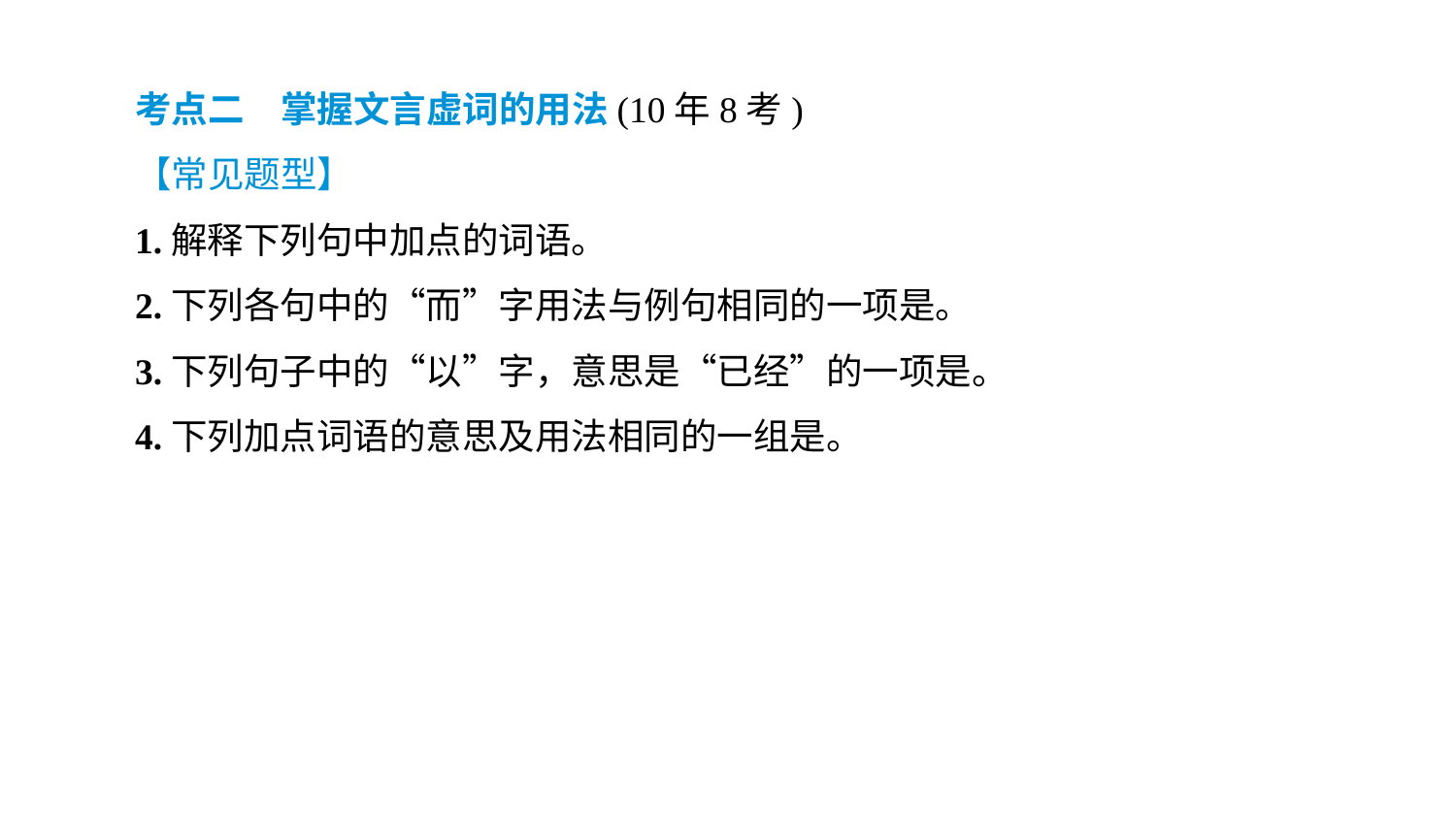

考点二　掌握文言虚词的用法(10年8考)
【常见题型】
1.解释下列句中加点的词语。
2.下列各句中的“而”字用法与例句相同的一项是。
3.下列句子中的“以”字，意思是“已经”的一项是。
4.下列加点词语的意思及用法相同的一组是。